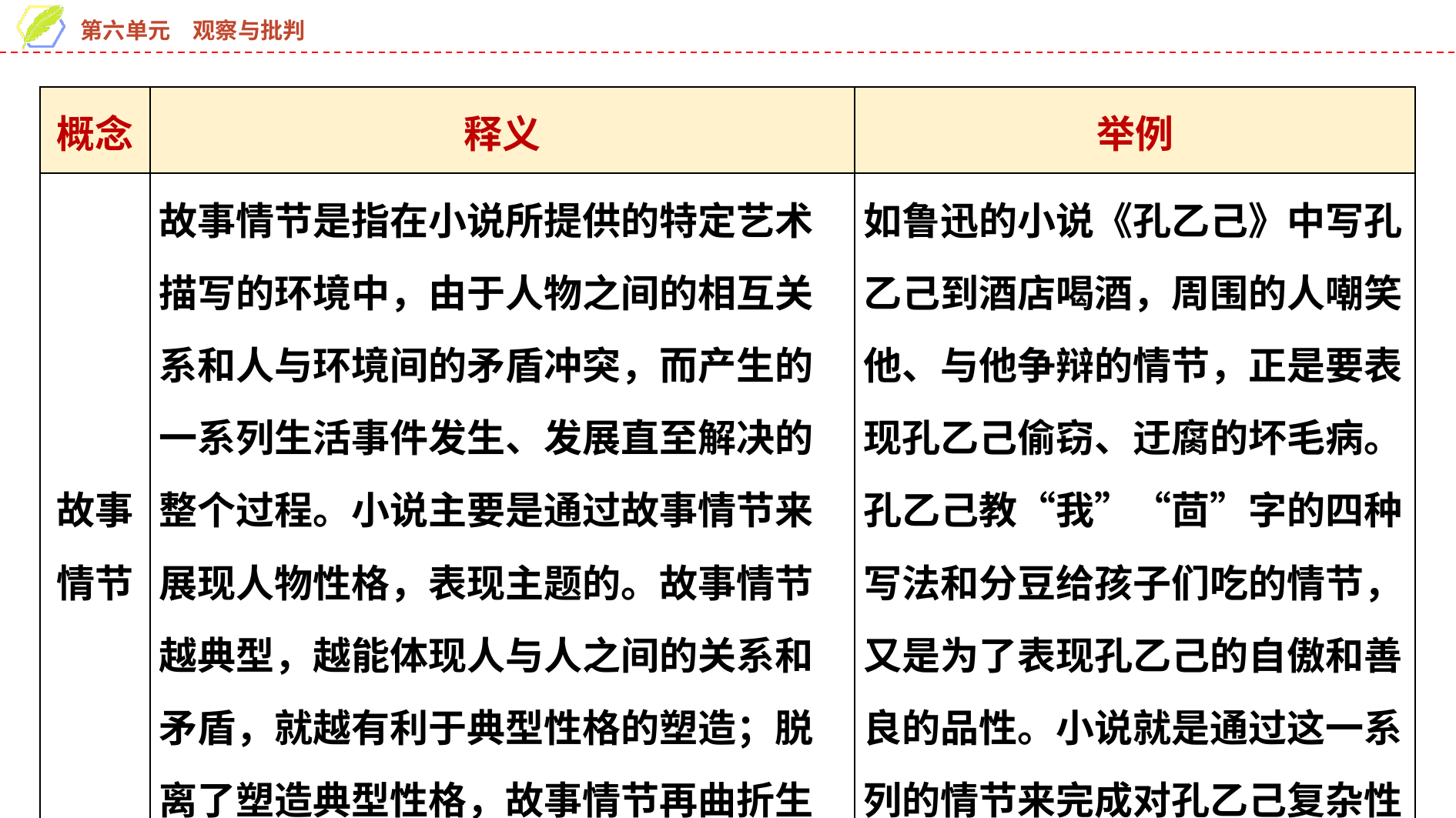

| 概念 | 释义 | 举例 |
| --- | --- | --- |
| 故事 情节 | 故事情节是指在小说所提供的特定艺术描写的环境中，由于人物之间的相互关系和人与环境间的矛盾冲突，而产生的一系列生活事件发生、发展直至解决的整个过程。小说主要是通过故事情节来展现人物性格，表现主题的。故事情节越典型，越能体现人与人之间的关系和矛盾，就越有利于典型性格的塑造；脱离了塑造典型性格，故事情节再曲折生动，也毫无意义 | 如鲁迅的小说《孔乙己》中写孔乙己到酒店喝酒，周围的人嘲笑他、与他争辩的情节，正是要表现孔乙己偷窃、迂腐的坏毛病。孔乙己教“我”“茴”字的四种写法和分豆给孩子们吃的情节，又是为了表现孔乙己的自傲和善良的品性。小说就是通过这一系列的情节来完成对孔乙己复杂性格的刻画的 |